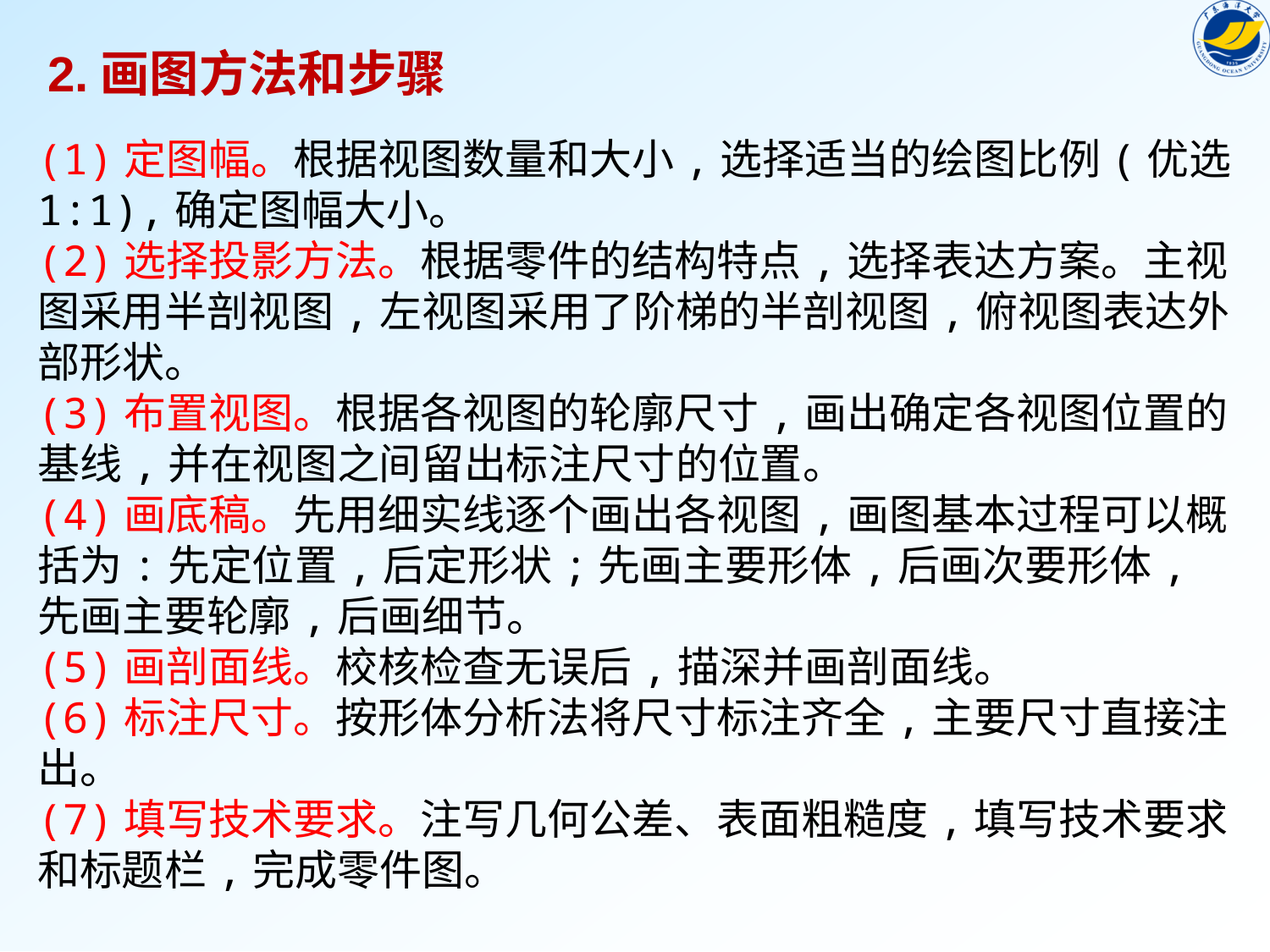

2.画图方法和步骤
(1)定图幅。根据视图数量和大小,选择适当的绘图比例(优选1:1),确定图幅大小。
(2)选择投影方法。根据零件的结构特点,选择表达方案。主视图采用半剖视图,左视图采用了阶梯的半剖视图,俯视图表达外部形状。
(3)布置视图。根据各视图的轮廓尺寸,画出确定各视图位置的基线,并在视图之间留出标注尺寸的位置。
(4)画底稿。先用细实线逐个画出各视图,画图基本过程可以概括为:先定位置,后定形状;先画主要形体,后画次要形体,先画主要轮廓,后画细节。
(5)画剖面线。校核检查无误后,描深并画剖面线。
(6)标注尺寸。按形体分析法将尺寸标注齐全,主要尺寸直接注出。
(7)填写技术要求。注写几何公差、表面粗糙度,填写技术要求和标题栏,完成零件图。